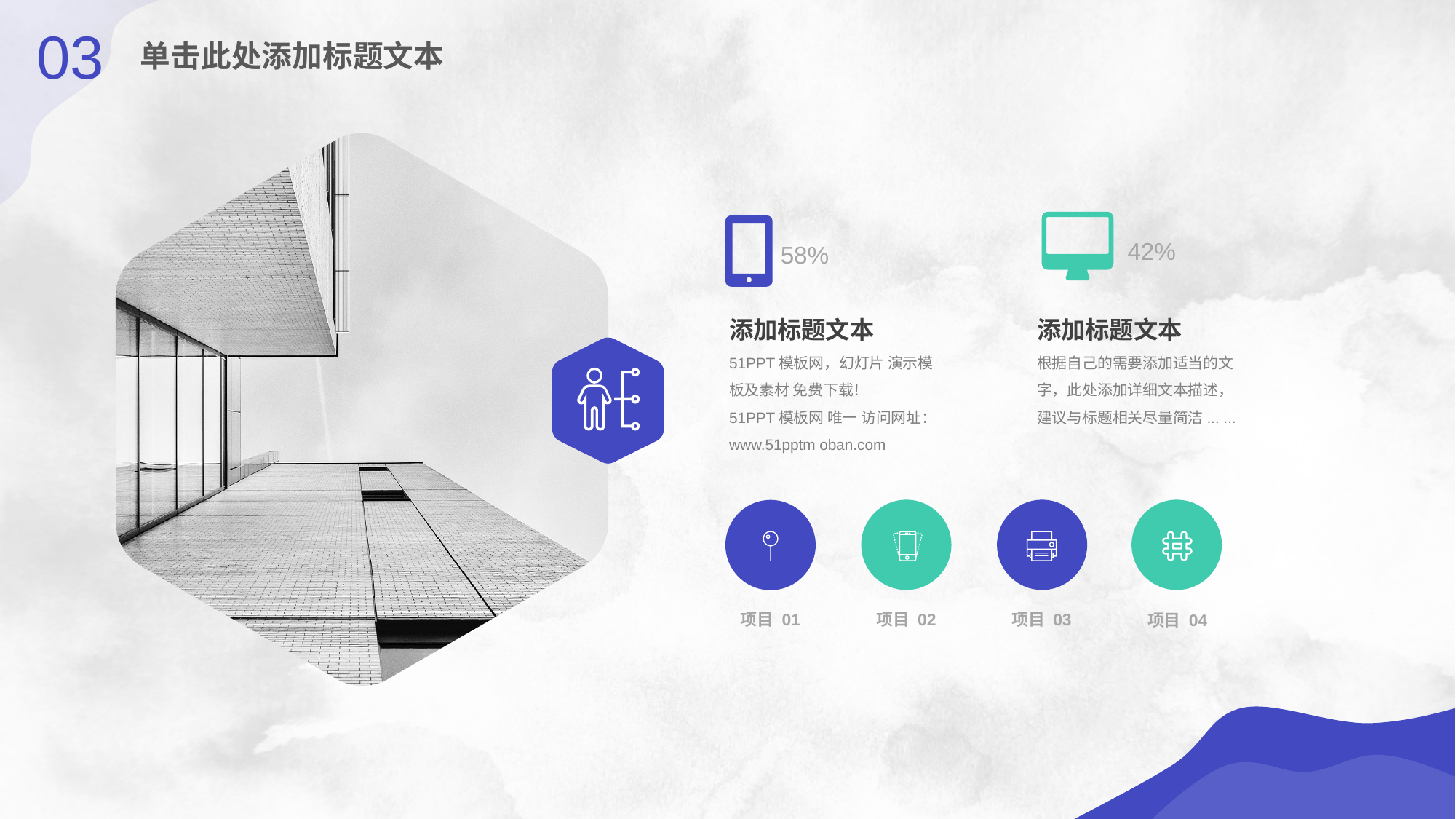

03
单击此处添加标题文本

42%
58%
添加标题文本
51PPT模板网，幻灯片 演示模板及素材 免费下载！
51PPT模板网 唯一 访问网址：www.51pptm oban.com
添加标题文本
根据自己的需要添加适当的文字，此处添加详细文本描述，建议与标题相关尽量简洁... ...

项目 02
项目 03
项目 01
项目 04